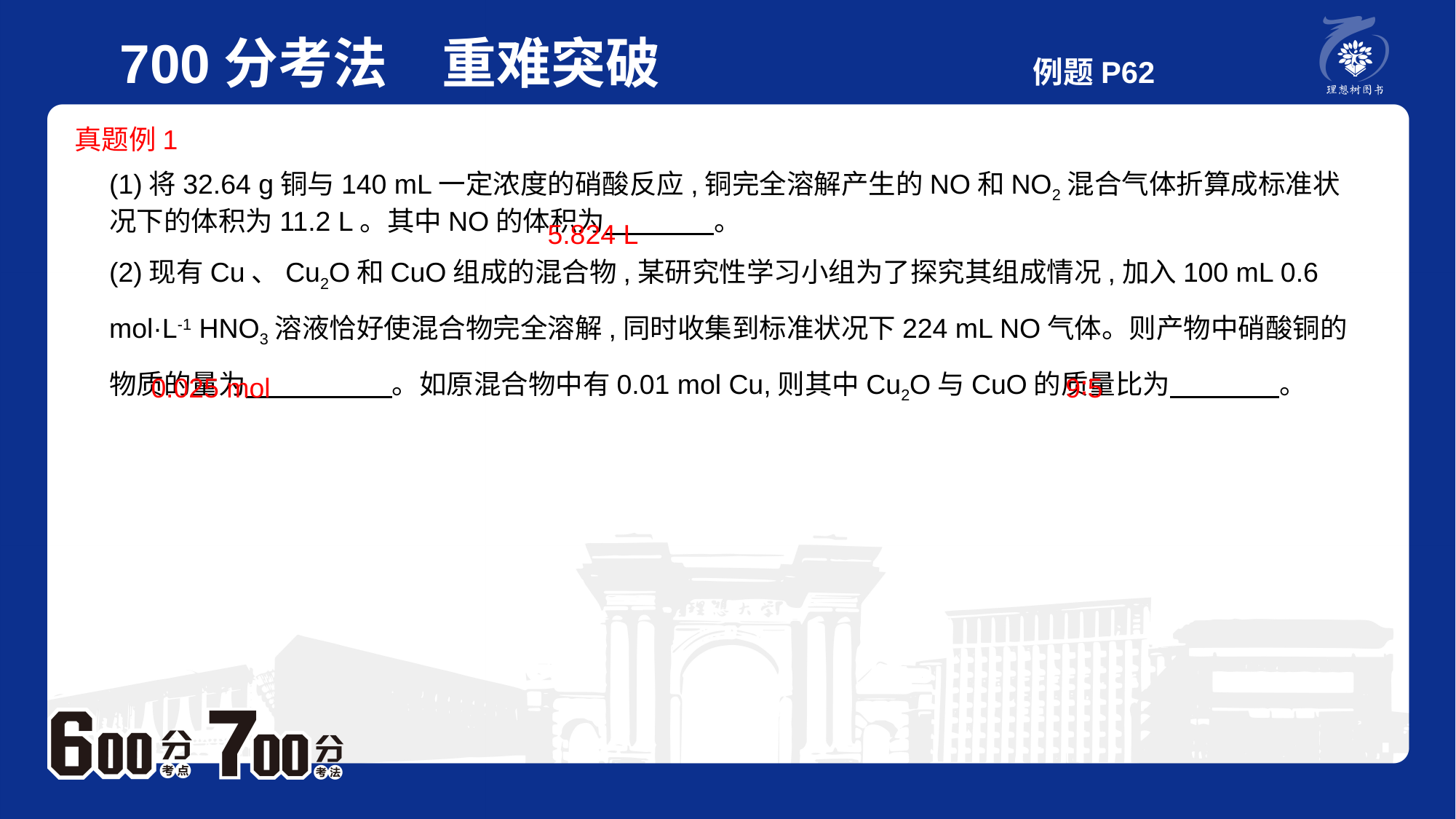

700分考法　重难突破                               例题P62
 真题例1
(1)将32.64 g铜与140 mL一定浓度的硝酸反应,铜完全溶解产生的NO和NO2混合气体折算成标准状况下的体积为11.2 L。其中NO的体积为　　　　。 (2)现有Cu、Cu2O和CuO组成的混合物,某研究性学习小组为了探究其组成情况,加入100 mL 0.6 mol·L-1 HNO3溶液恰好使混合物完全溶解,同时收集到标准状况下224 mL NO气体。则产物中硝酸铜的物质的量为　      　　　。如原混合物中有0.01 mol Cu,则其中Cu2O与CuO的质量比为　　　　。
5.824 L
0.025 mol
9∶5